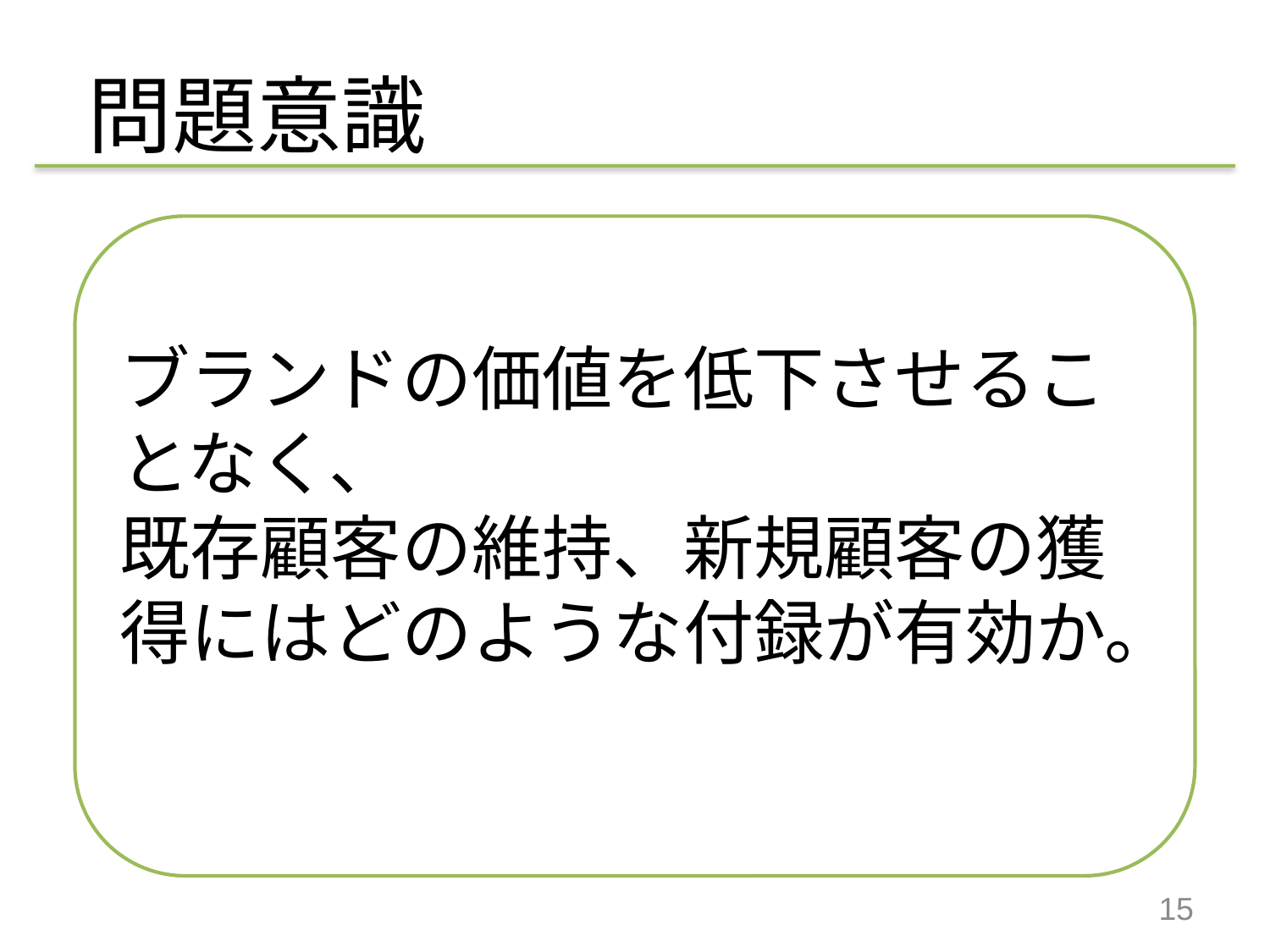

問題意識
ブランドの価値を低下させることなく、
既存顧客の維持、新規顧客の獲得にはどのような付録が有効か。

15